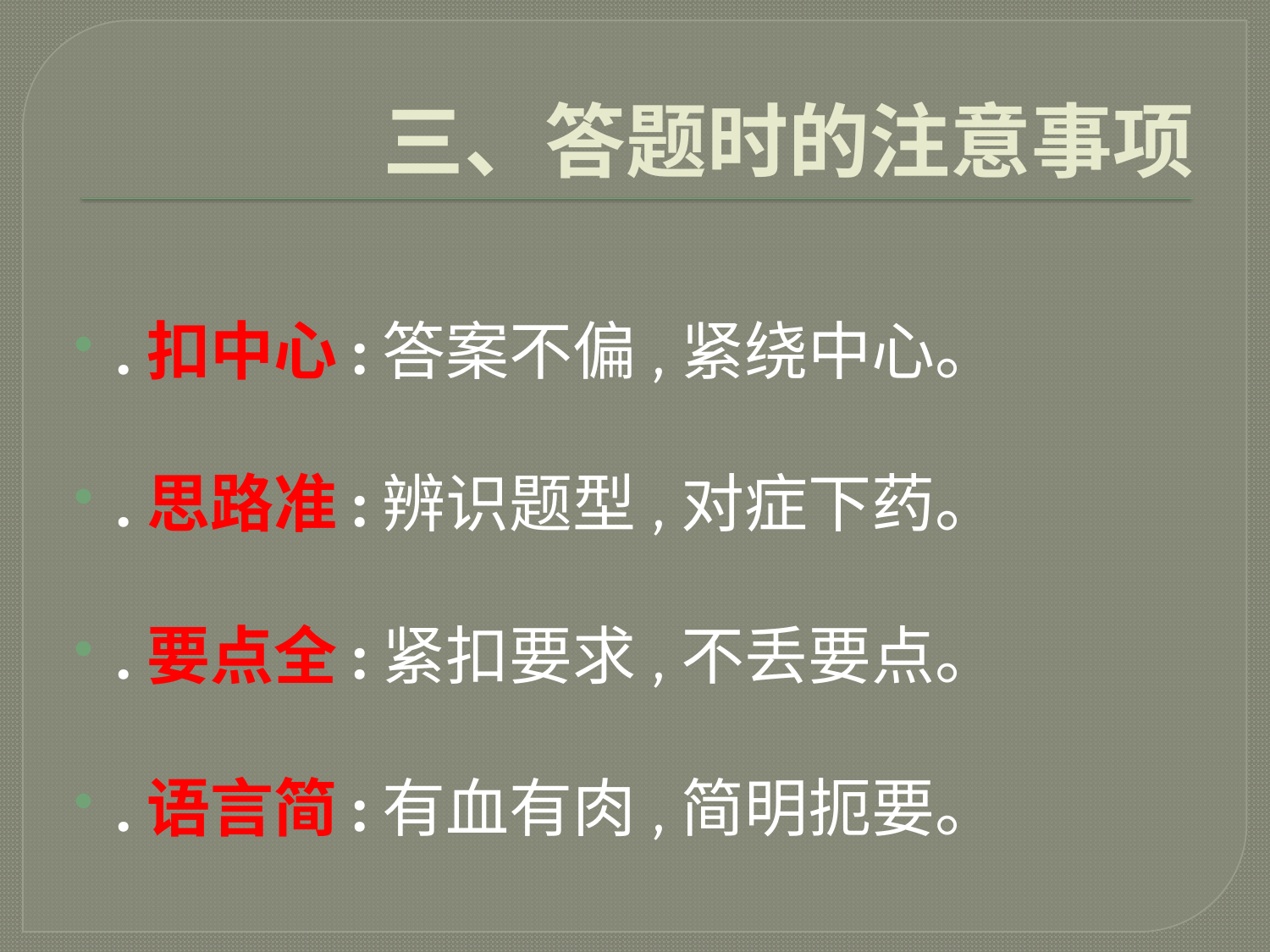

# 三、答题时的注意事项
.扣中心:答案不偏,紧绕中心。
.思路准:辨识题型,对症下药。
.要点全:紧扣要求,不丢要点。
.语言简:有血有肉,简明扼要。